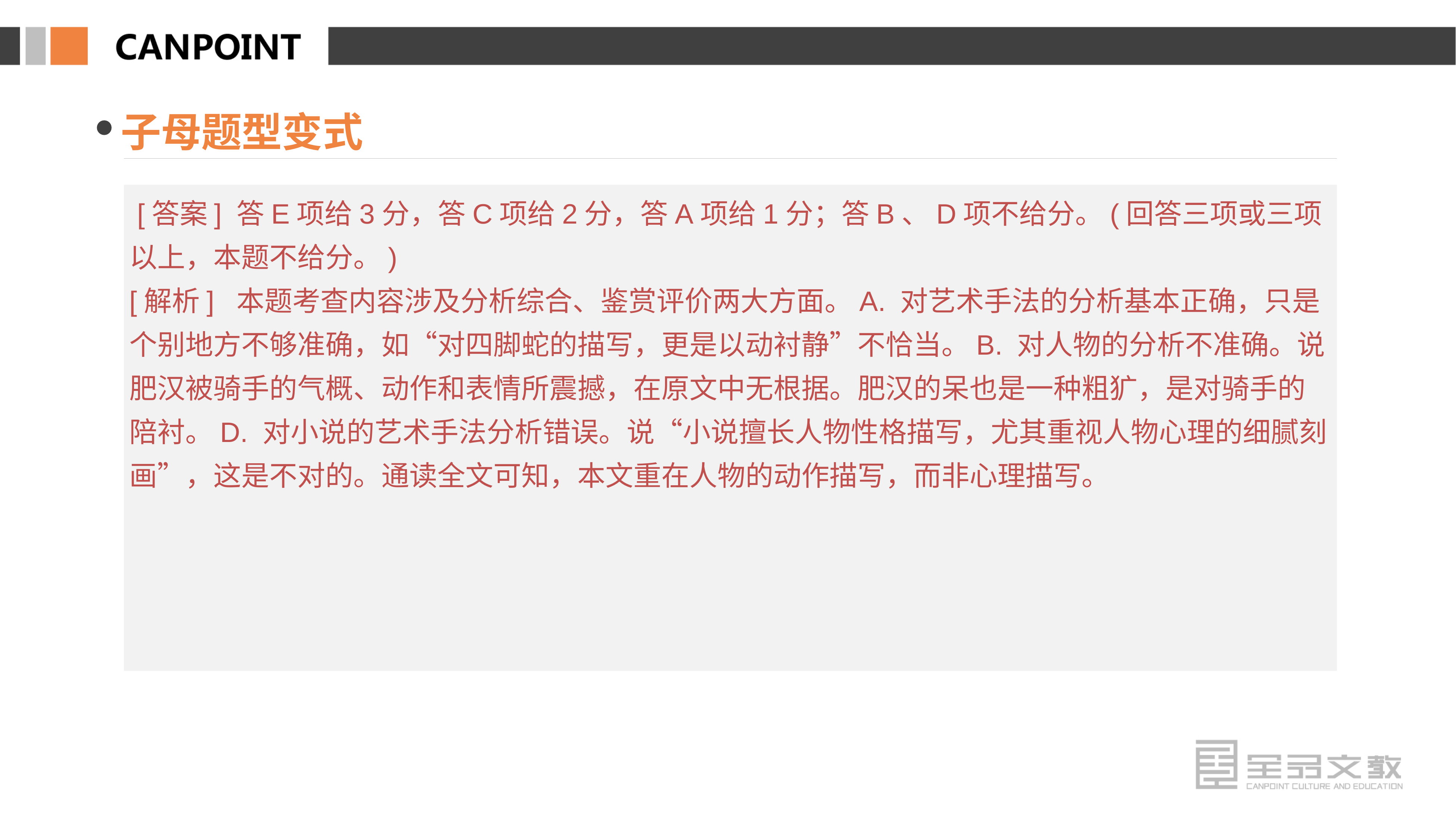

子母题型变式

 [答案] 答E项给3分，答C项给2分，答A项给1分；答B、D项不给分。(回答三项或三项以上，本题不给分。)
[解析]  本题考查内容涉及分析综合、鉴赏评价两大方面。A. 对艺术手法的分析基本正确，只是个别地方不够准确，如“对四脚蛇的描写，更是以动衬静”不恰当。B. 对人物的分析不准确。说肥汉被骑手的气概、动作和表情所震撼，在原文中无根据。肥汉的呆也是一种粗犷，是对骑手的陪衬。D. 对小说的艺术手法分析错误。说“小说擅长人物性格描写，尤其重视人物心理的细腻刻画”，这是不对的。通读全文可知，本文重在人物的动作描写，而非心理描写。